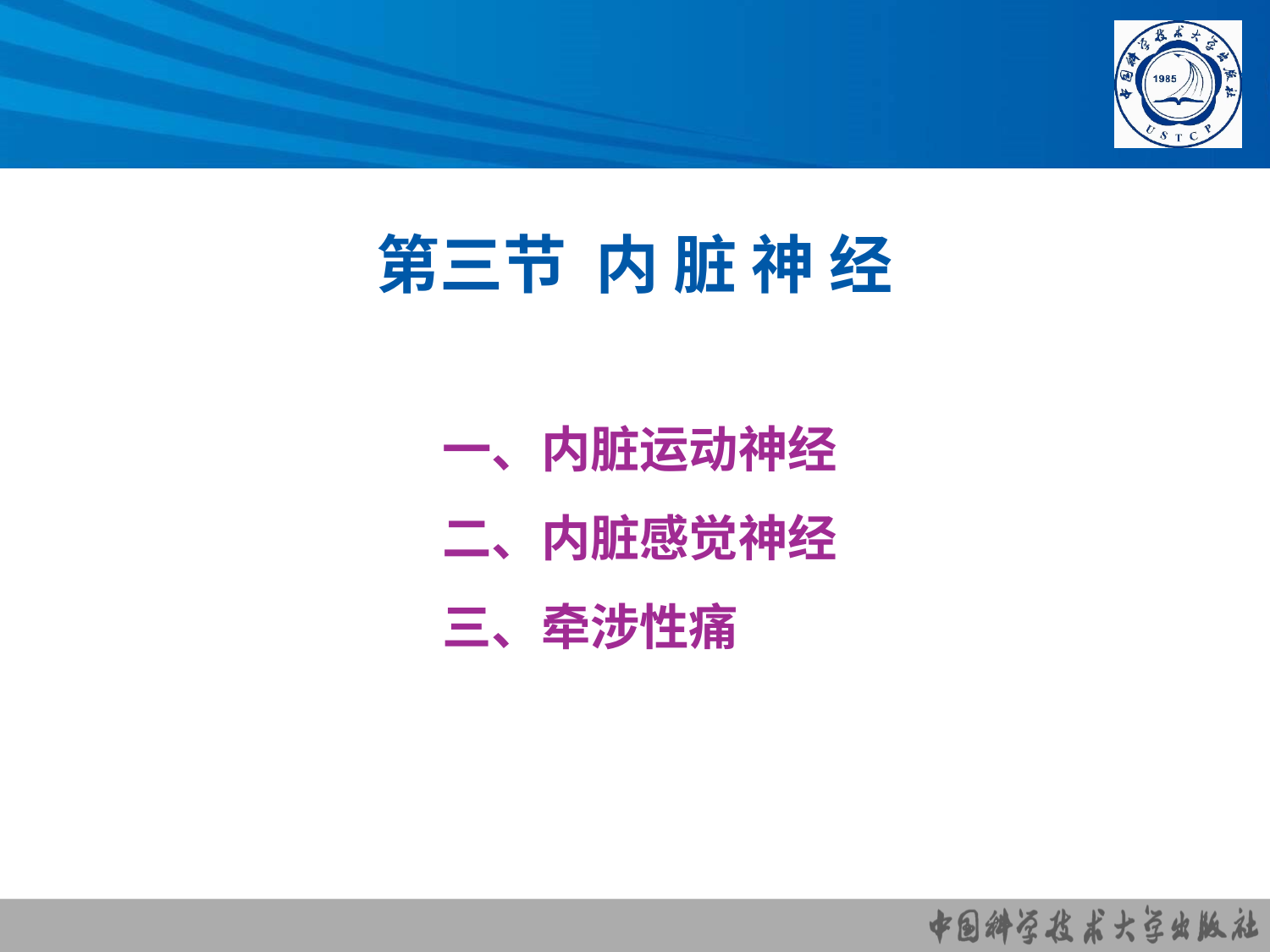

# 第三节  内 脏 神 经
一、内脏运动神经
二、内脏感觉神经
三、牵涉性痛